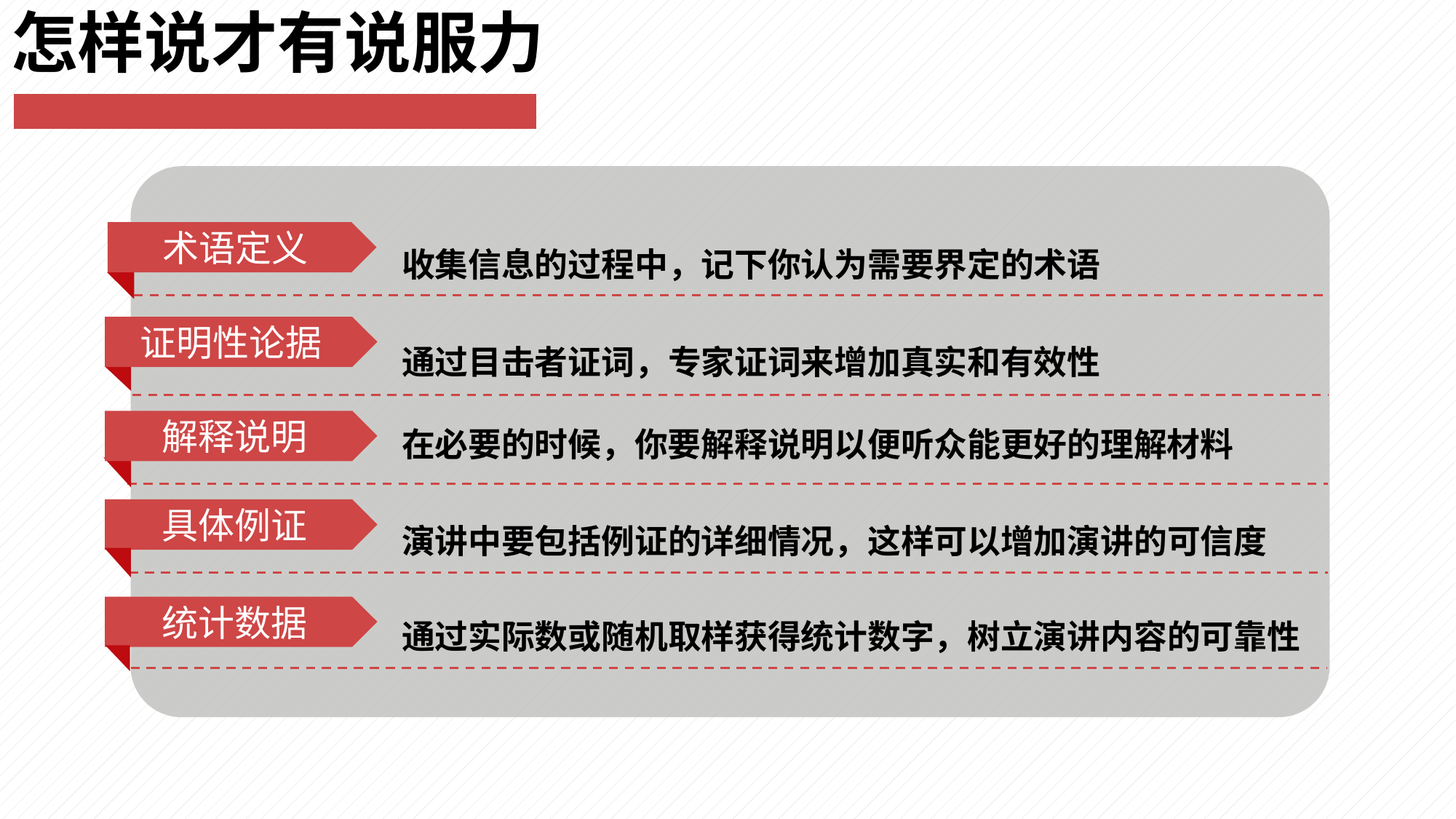

# 怎样说才有说服力

术语定义

收集信息的过程中，记下你认为需要界定的术语
证明性论据

通过目击者证词，专家证词来增加真实和有效性
解释说明

在必要的时候，你要解释说明以便听众能更好的理解材料

具体例证
演讲中要包括例证的详细情况，这样可以增加演讲的可信度

统计数据
通过实际数或随机取样获得统计数字，树立演讲内容的可靠性